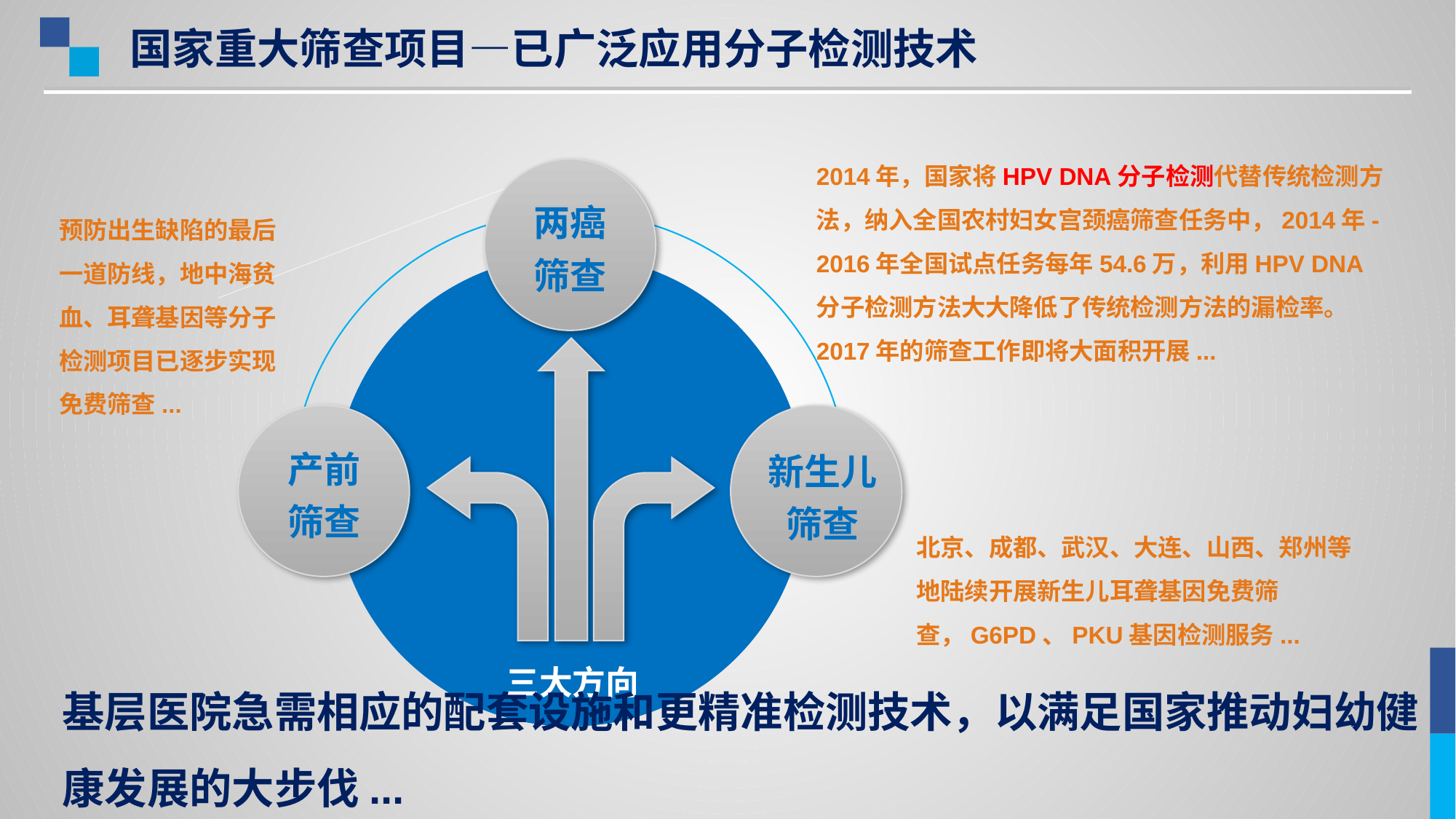

国家重大筛查项目—已广泛应用分子检测技术
#
2014年，国家将HPV DNA分子检测代替传统检测方法，纳入全国农村妇女宫颈癌筛查任务中，2014年-2016年全国试点任务每年54.6万，利用HPV DNA分子检测方法大大降低了传统检测方法的漏检率。
2017年的筛查工作即将大面积开展...

两癌
筛查
预防出生缺陷的最后一道防线，地中海贫血、耳聋基因等分子检测项目已逐步实现免费筛查...

产前筛查
新生儿
筛查

北京、成都、武汉、大连、山西、郑州等地陆续开展新生儿耳聋基因免费筛查，G6PD、PKU基因检测服务...
三大方向
基层医院急需相应的配套设施和更精准检测技术，以满足国家推动妇幼健康发展的大步伐...